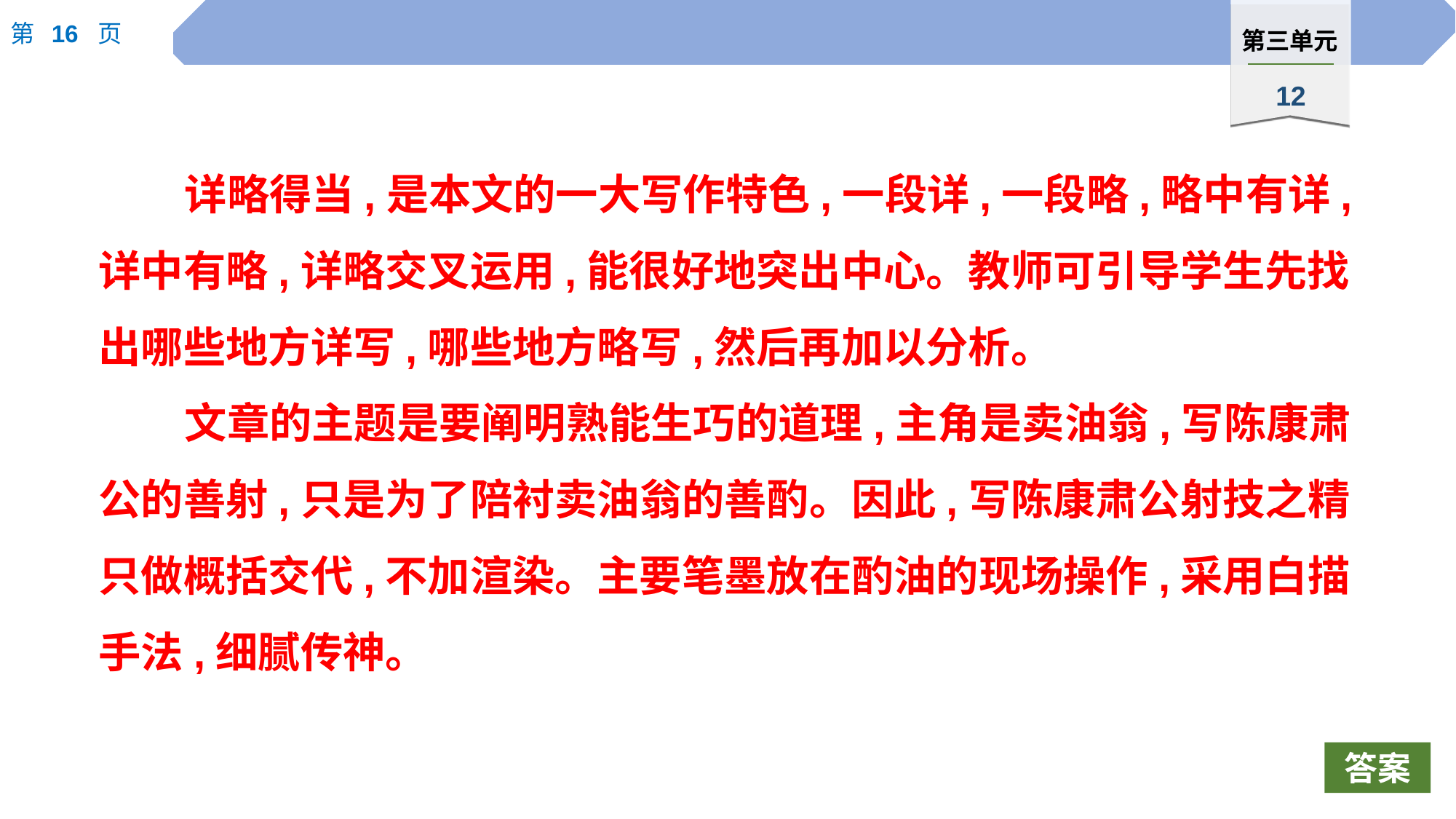

详略得当,是本文的一大写作特色,一段详,一段略,略中有详,详中有略,详略交叉运用,能很好地突出中心。教师可引导学生先找出哪些地方详写,哪些地方略写,然后再加以分析。
文章的主题是要阐明熟能生巧的道理,主角是卖油翁,写陈康肃公的善射,只是为了陪衬卖油翁的善酌。因此,写陈康肃公射技之精只做概括交代,不加渲染。主要笔墨放在酌油的现场操作,采用白描手法,细腻传神。
答案